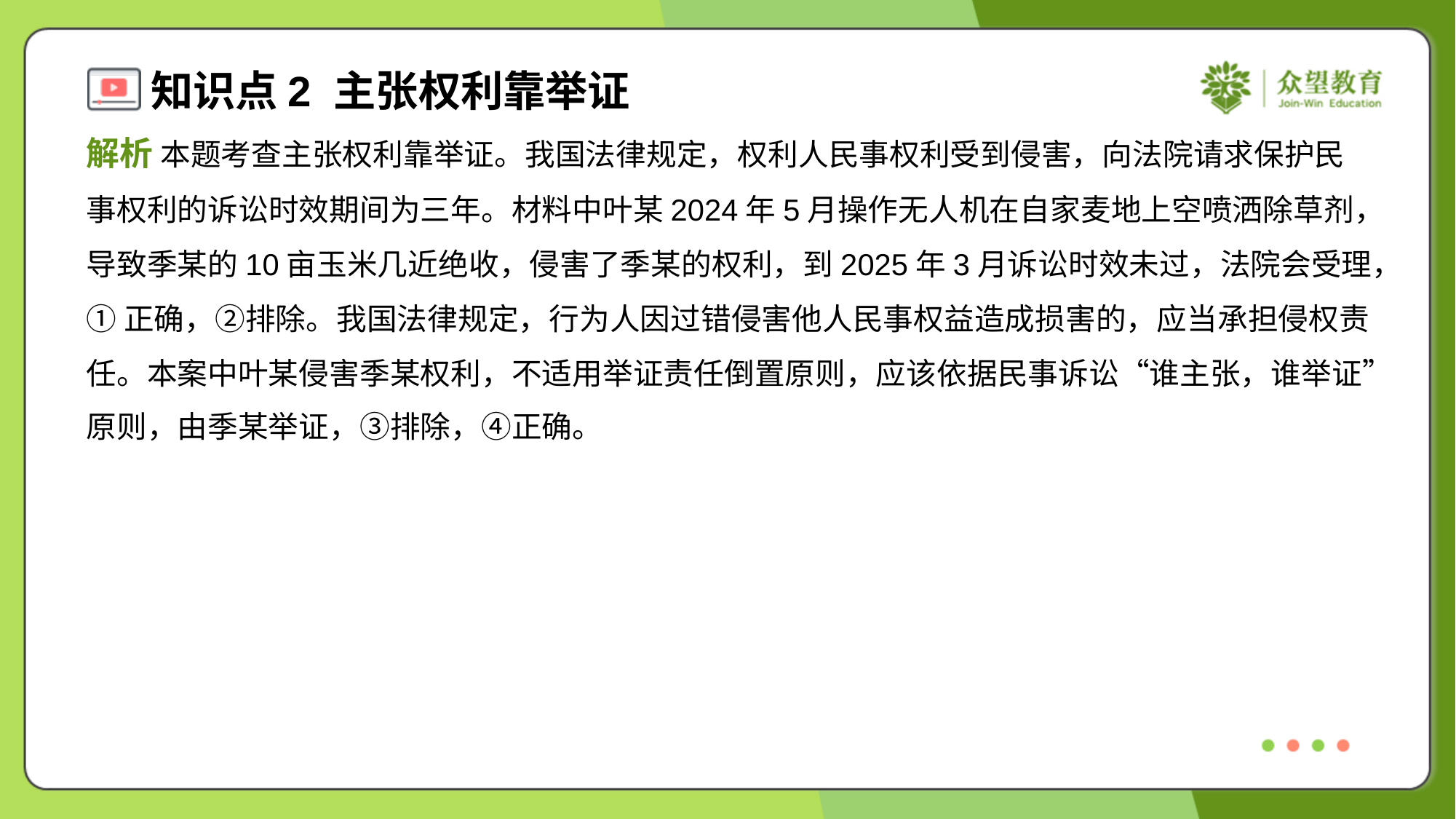

解析 本题考查主张权利靠举证。我国法律规定，权利人民事权利受到侵害，向法院请求保护民
事权利的诉讼时效期间为三年。材料中叶某2024年5月操作无人机在自家麦地上空喷洒除草剂，
导致季某的10亩玉米几近绝收，侵害了季某的权利，到2025年3月诉讼时效未过，法院会受理，
①正确，②排除。我国法律规定，行为人因过错侵害他人民事权益造成损害的，应当承担侵权责
任。本案中叶某侵害季某权利，不适用举证责任倒置原则，应该依据民事诉讼“谁主张，谁举证”
原则，由季某举证，③排除，④正确。